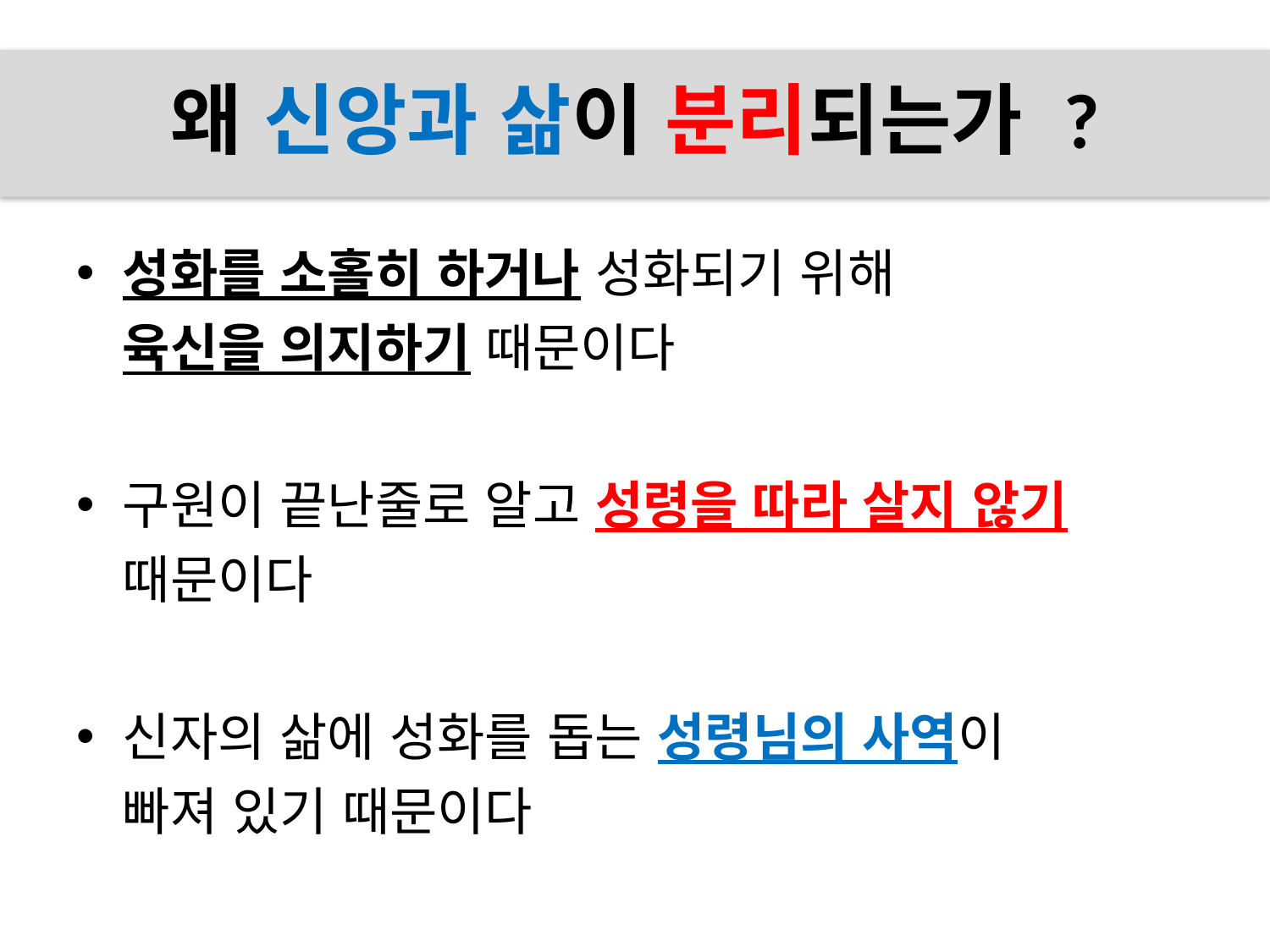

# 왜 신앙과 삶이 분리되는가 ?

성화를 소홀히 하거나 성화되기 위해
육신을 의지하기 때문이다

구원이 끝난줄로 알고 성령을 따라 살지 않기
때문이다

신자의 삶에 성화를 돕는 성령님의 사역이
빠져 있기 때문이다